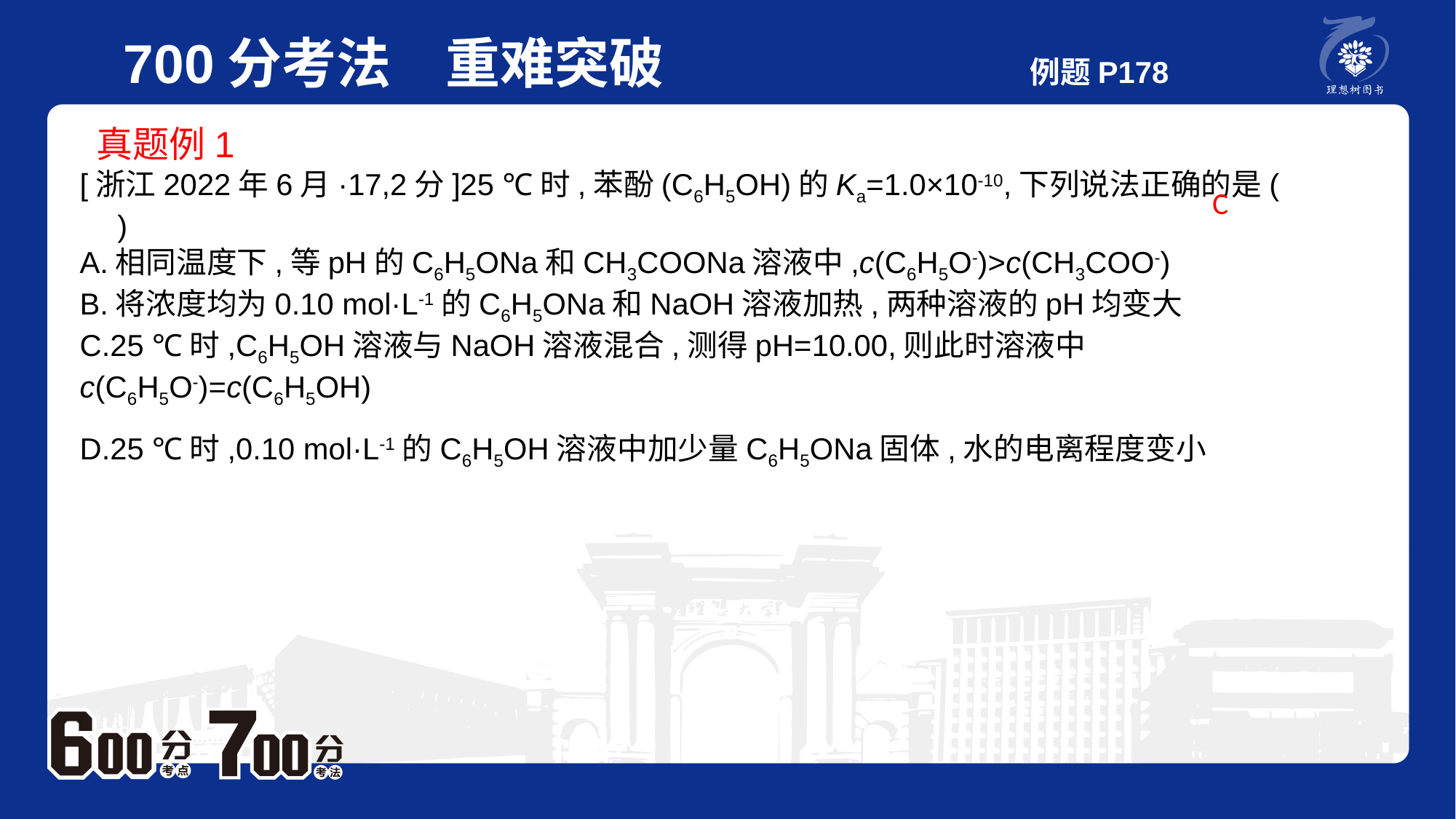

700分考法　重难突破                              例题P178
 真题例1
[浙江2022年6月·17,2分]25 ℃时,苯酚(C6H5OH)的Ka=1.0×10-10,下列说法正确的是(　　)A.相同温度下,等pH的C6H5ONa和CH3COONa溶液中,c(C6H5O-)>c(CH3COO-)B.将浓度均为0.10 mol·L-1的C6H5ONa和NaOH溶液加热,两种溶液的pH均变大C.25 ℃时,C6H5OH溶液与NaOH溶液混合,测得pH=10.00,则此时溶液中c(C6H5O-)=c(C6H5OH)D.25 ℃时,0.10 mol·L-1的C6H5OH溶液中加少量C6H5ONa固体,水的电离程度变小
C